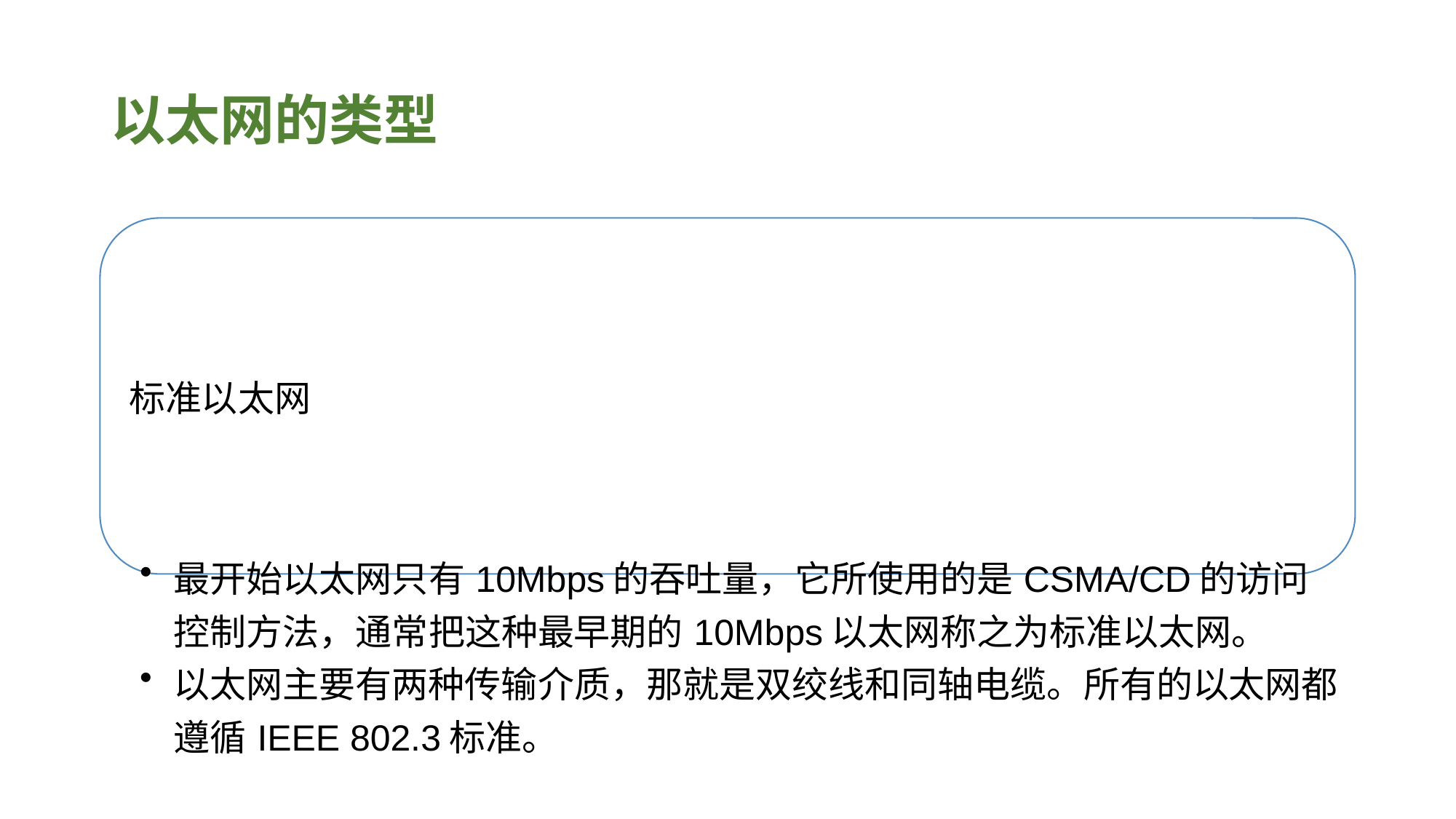

# 以太网的类型
标准以太网
最开始以太网只有10Mbps的吞吐量，它所使用的是CSMA/CD的访问控制方法，通常把这种最早期的10Mbps以太网称之为标准以太网。
以太网主要有两种传输介质，那就是双绞线和同轴电缆。所有的以太网都遵循IEEE 802.3标准。